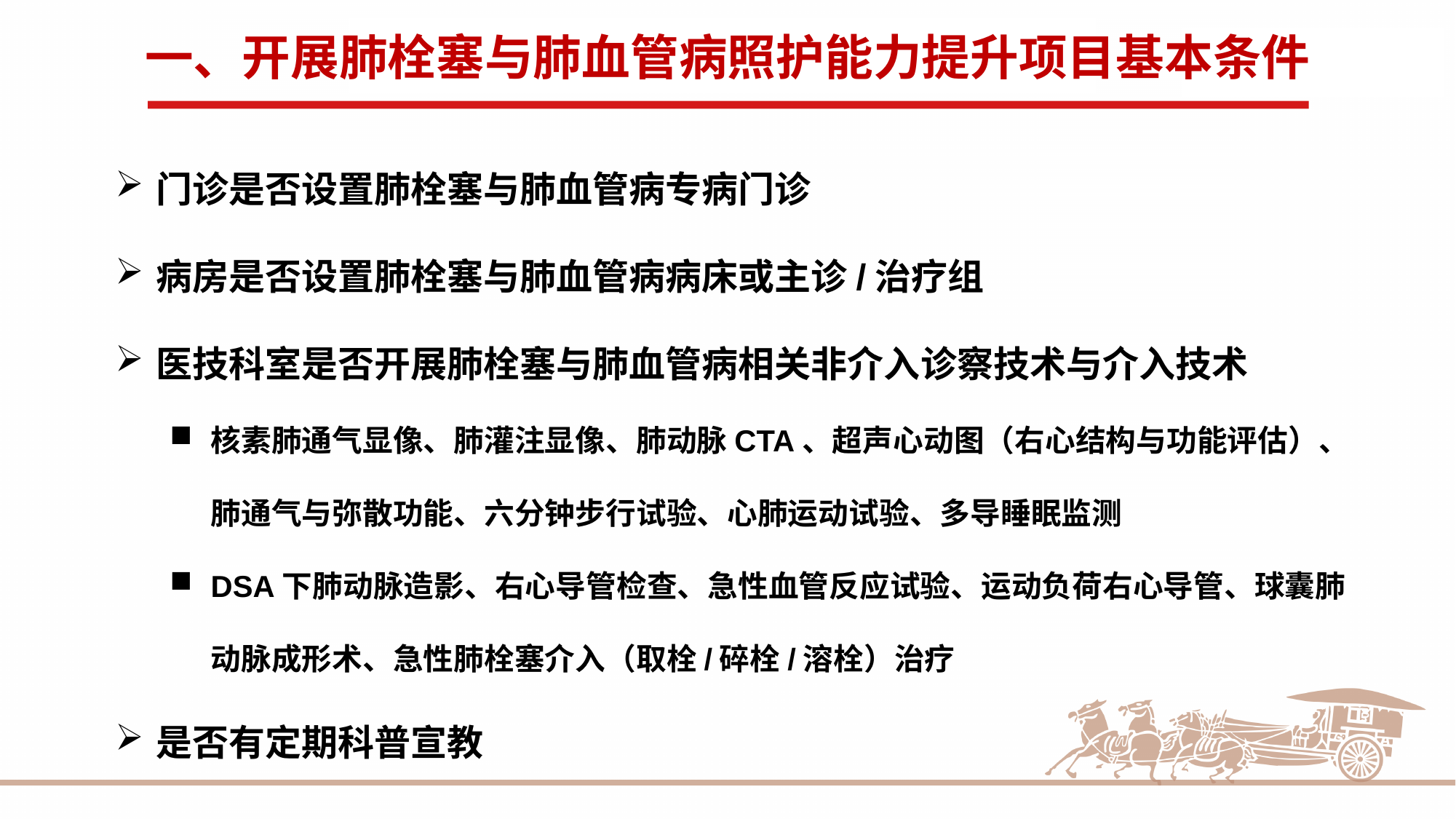

一、开展肺栓塞与肺血管病照护能力提升项目基本条件
门诊是否设置肺栓塞与肺血管病专病门诊
病房是否设置肺栓塞与肺血管病病床或主诊/治疗组
医技科室是否开展肺栓塞与肺血管病相关非介入诊察技术与介入技术
核素肺通气显像、肺灌注显像、肺动脉CTA、超声心动图（右心结构与功能评估）、肺通气与弥散功能、六分钟步行试验、心肺运动试验、多导睡眠监测
DSA下肺动脉造影、右心导管检查、急性血管反应试验、运动负荷右心导管、球囊肺动脉成形术、急性肺栓塞介入（取栓/碎栓/溶栓）治疗
是否有定期科普宣教